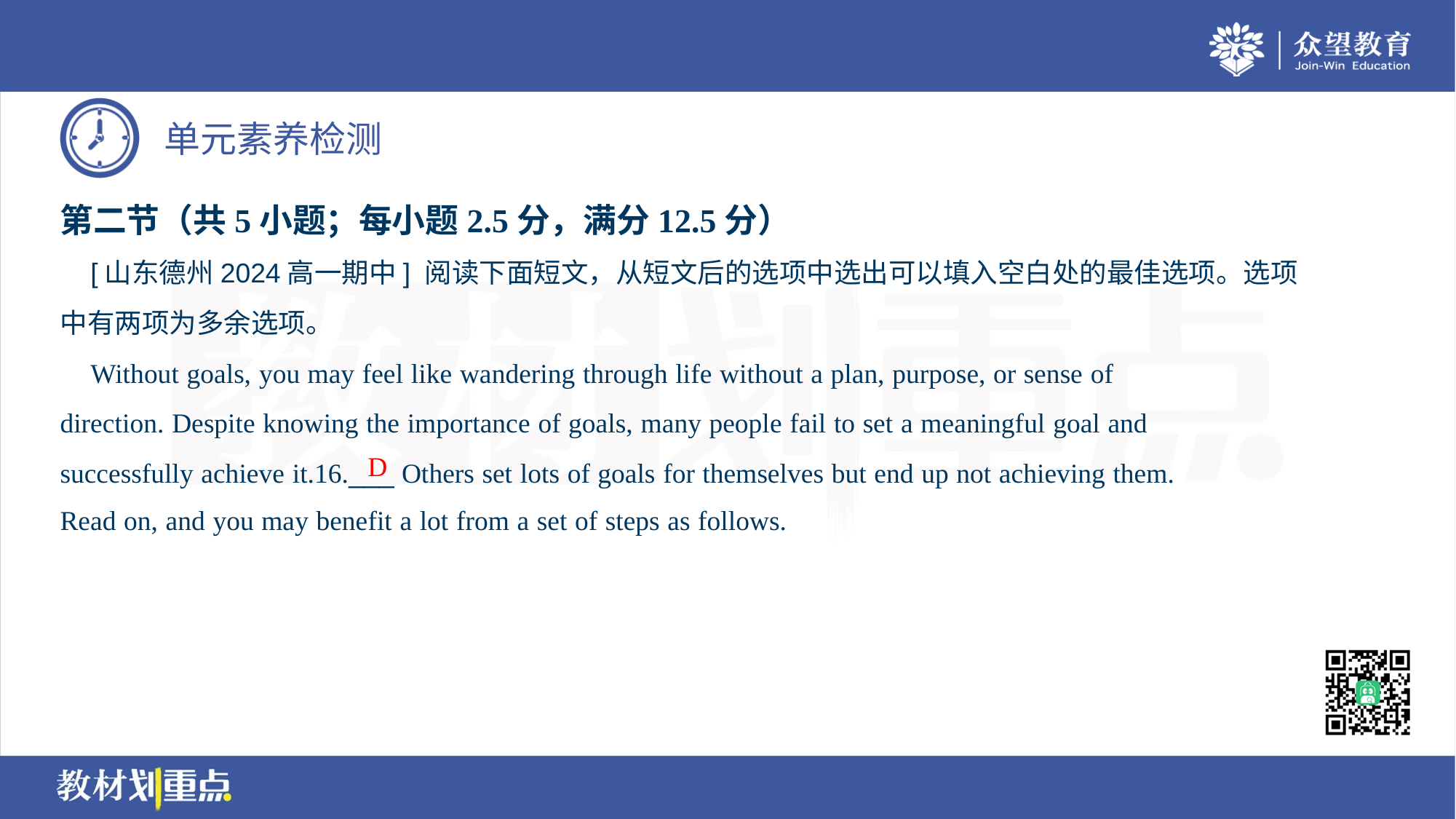

第二节（共5小题；每小题2.5分，满分12.5分）
    [山东德州2024高一期中] 阅读下面短文，从短文后的选项中选出可以填入空白处的最佳选项。选项
中有两项为多余选项。
    Without goals, you may feel like wandering through life without a plan, purpose, or sense of
direction. Despite knowing the importance of goals, many people fail to set a meaningful goal and
successfully achieve it.16.___ Others set lots of goals for themselves but end up not achieving them.
Read on, and you may benefit a lot from a set of steps as follows.
D